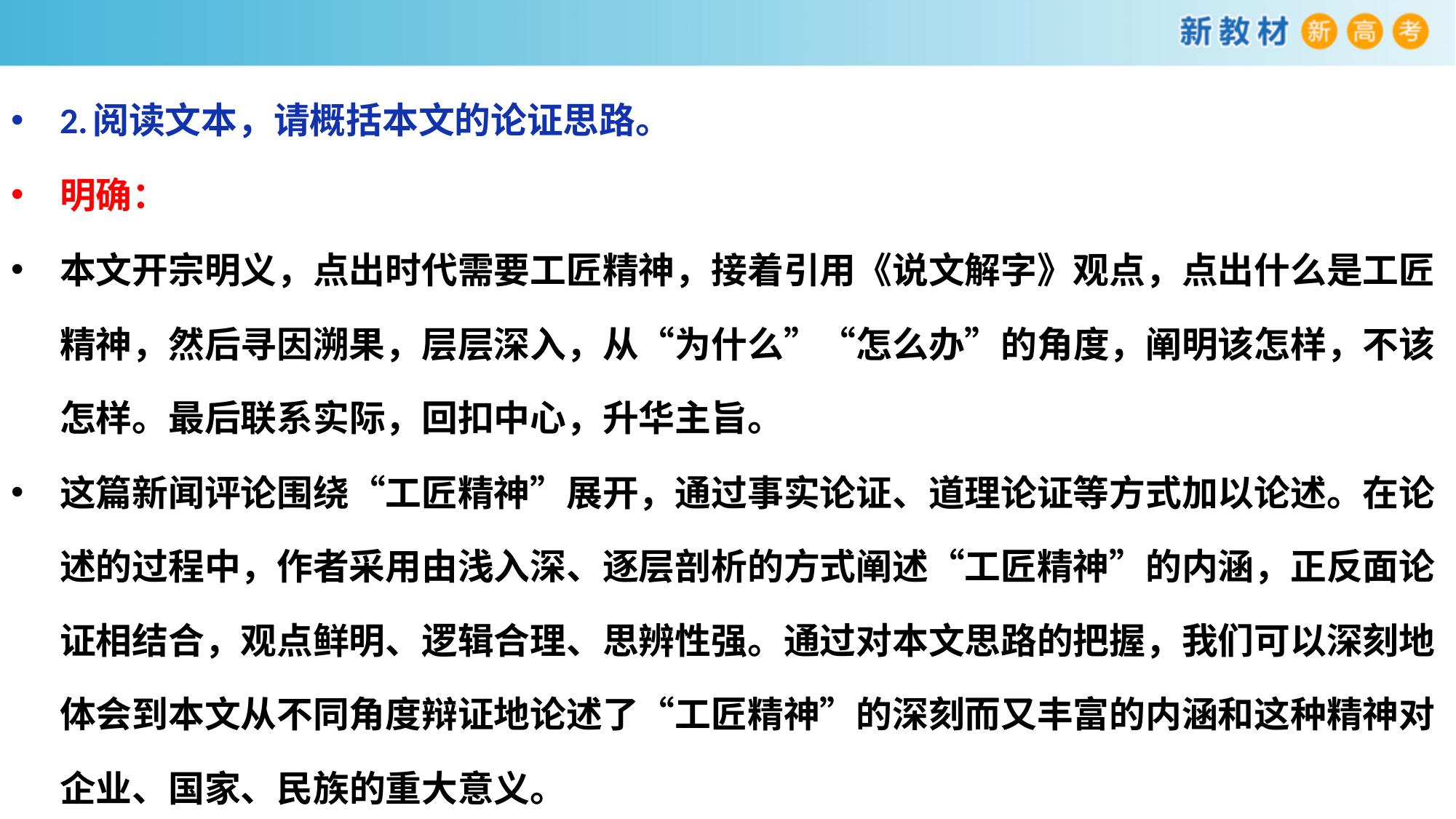

2.阅读文本，请概括本文的论证思路。
明确：
本文开宗明义，点出时代需要工匠精神，接着引用《说文解字》观点，点出什么是工匠精神，然后寻因溯果，层层深入，从“为什么”“怎么办”的角度，阐明该怎样，不该怎样。最后联系实际，回扣中心，升华主旨。
这篇新闻评论围绕“工匠精神”展开，通过事实论证、道理论证等方式加以论述。在论述的过程中，作者采用由浅入深、逐层剖析的方式阐述“工匠精神”的内涵，正反面论证相结合，观点鲜明、逻辑合理、思辨性强。通过对本文思路的把握，我们可以深刻地体会到本文从不同角度辩证地论述了“工匠精神”的深刻而又丰富的内涵和这种精神对企业、国家、民族的重大意义。